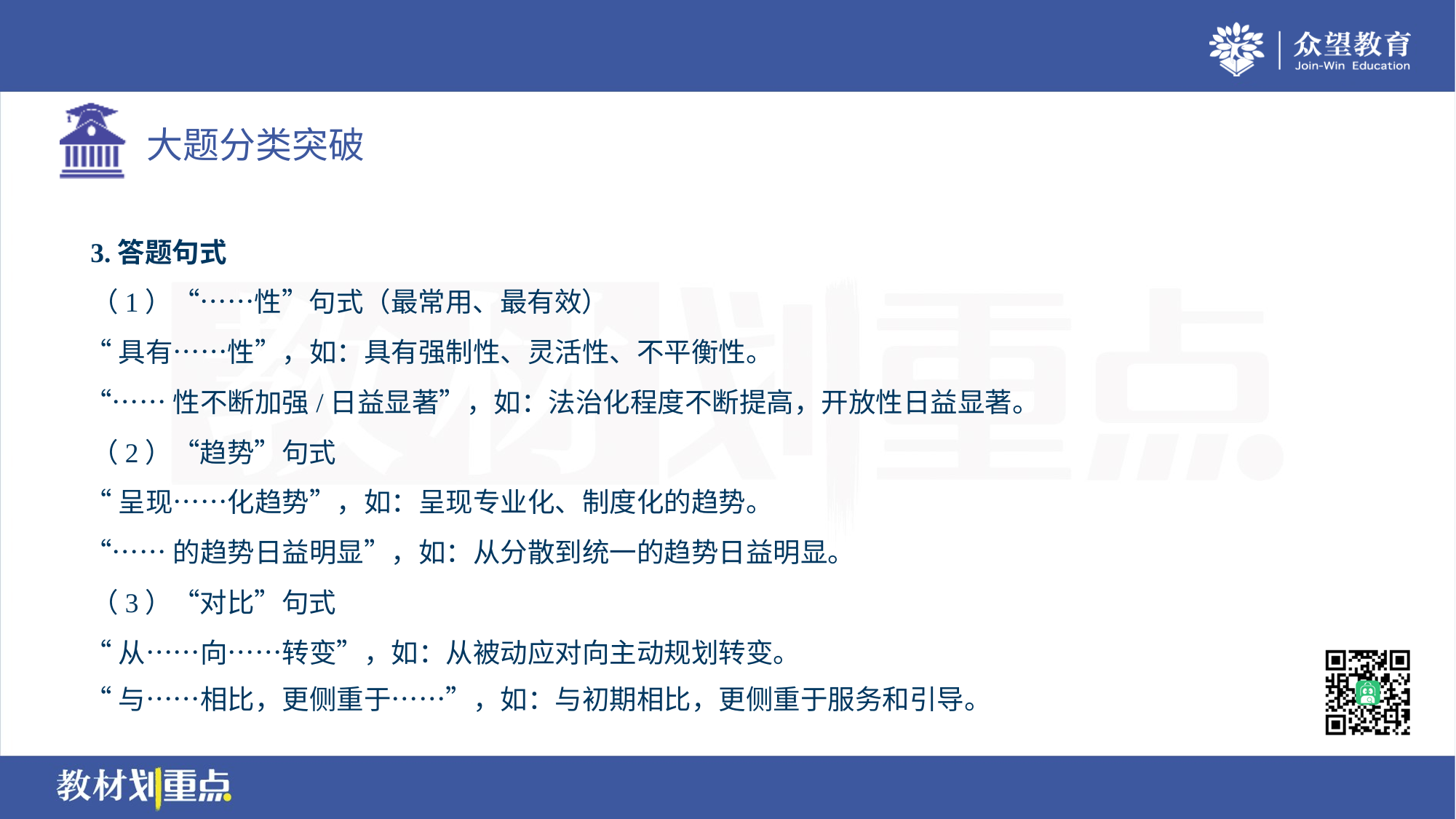

3.答题句式
    （1）“……性”句式（最常用、最有效）
    “具有……性”，如：具有强制性、灵活性、不平衡性。
    “……性不断加强/日益显著”，如：法治化程度不断提高，开放性日益显著。
    （2）“趋势”句式
    “呈现……化趋势”，如：呈现专业化、制度化的趋势。
    “……的趋势日益明显”，如：从分散到统一的趋势日益明显。
    （3）“对比”句式
    “从……向……转变”，如：从被动应对向主动规划转变。
    “与……相比，更侧重于……”，如：与初期相比，更侧重于服务和引导。